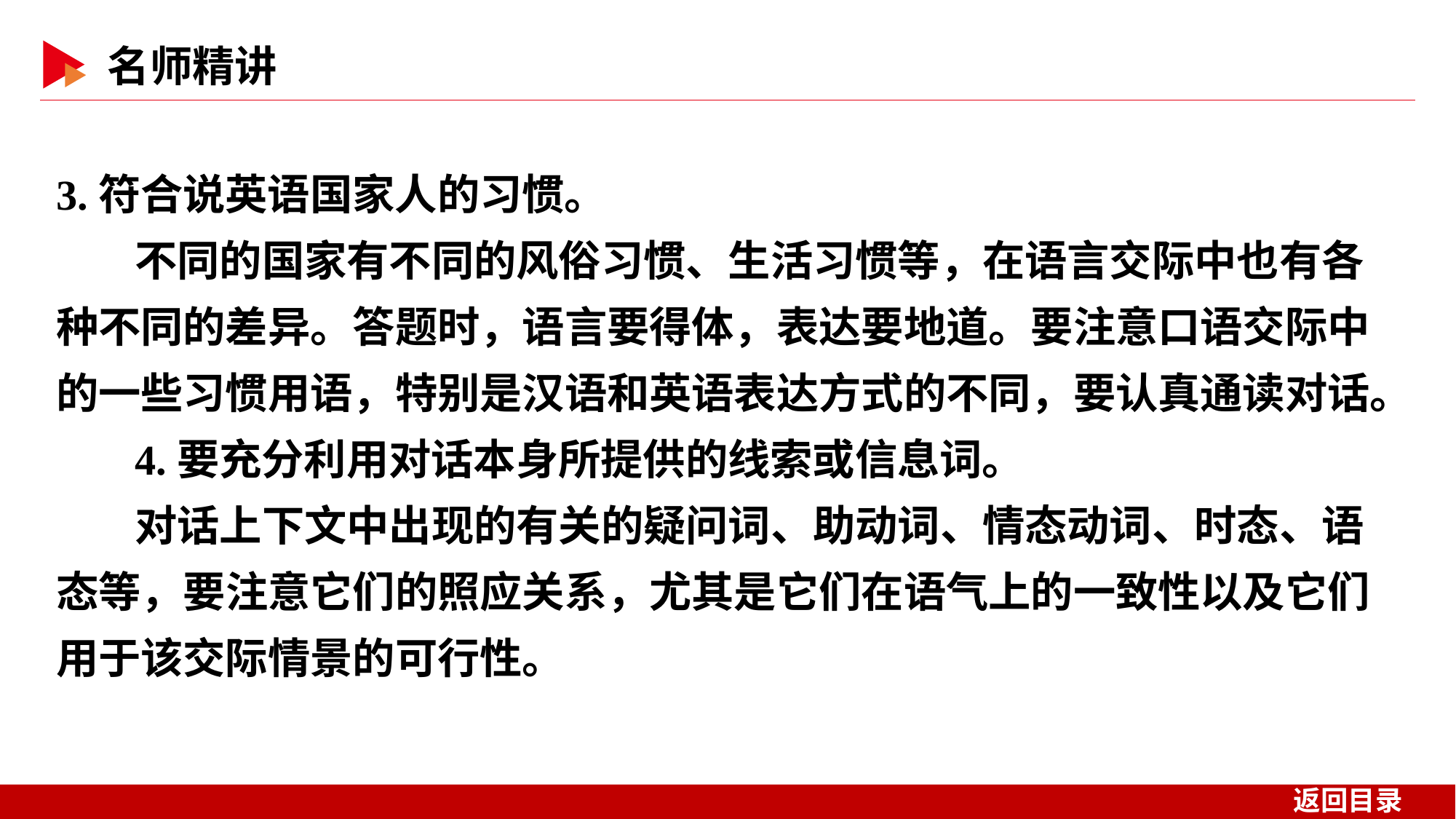

3.符合说英语国家人的习惯。
不同的国家有不同的风俗习惯、生活习惯等，在语言交际中也有各种不同的差异。答题时，语言要得体，表达要地道。要注意口语交际中的一些习惯用语，特别是汉语和英语表达方式的不同，要认真通读对话。
4.要充分利用对话本身所提供的线索或信息词。
对话上下文中出现的有关的疑问词、助动词、情态动词、时态、语态等，要注意它们的照应关系，尤其是它们在语气上的一致性以及它们用于该交际情景的可行性。